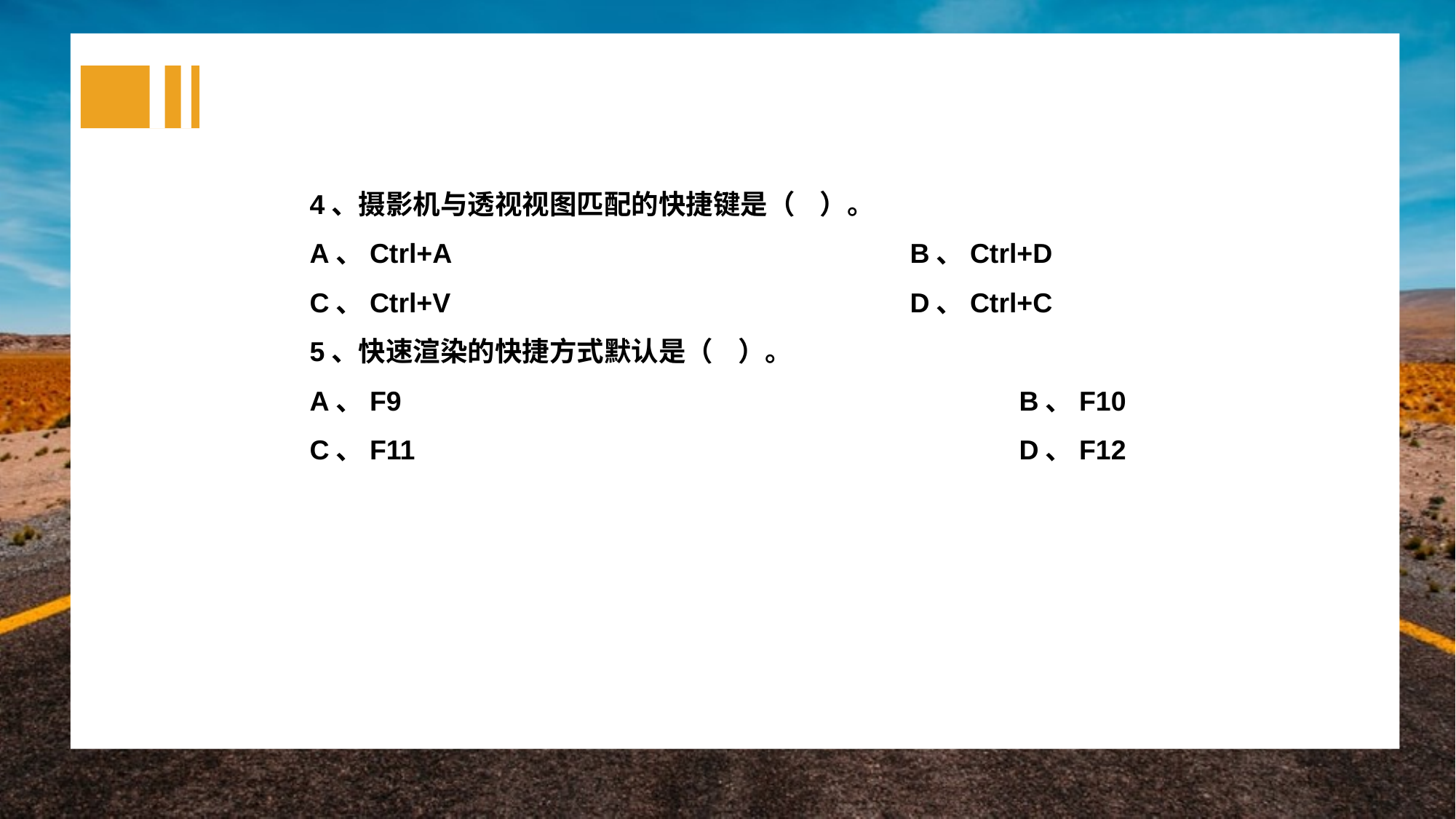

4、摄影机与透视视图匹配的快捷键是（    ）。
A、Ctrl+A					B、Ctrl+D
C、Ctrl+V					D、Ctrl+C
5、快速渲染的快捷方式默认是（    ）。
A、F9						B、F10
C、F11						D、F12